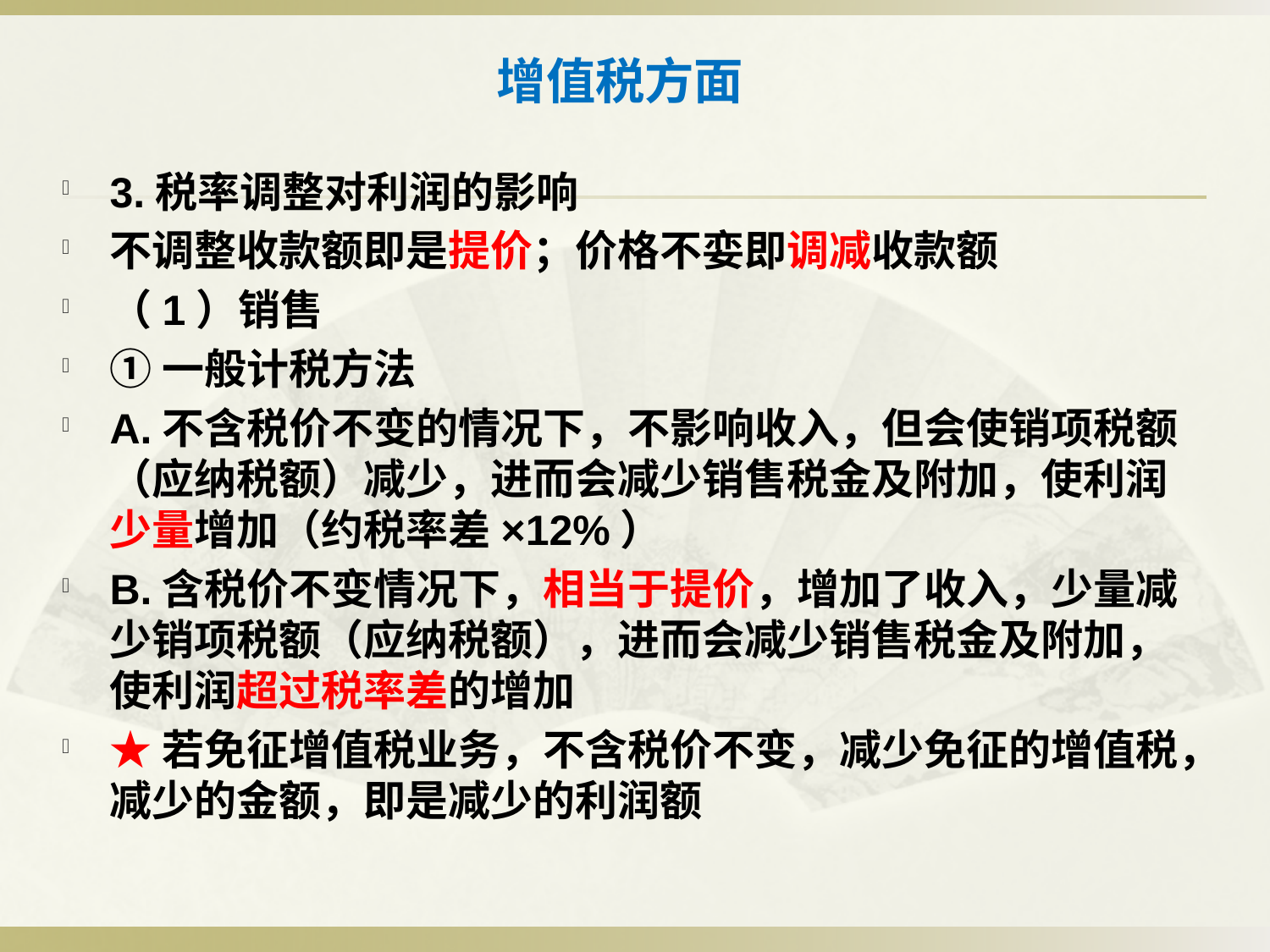

# 增值税方面
3.税率调整对利润的影响
不调整收款额即是提价；价格不娈即调减收款额
（1）销售
①一般计税方法
A.不含税价不变的情况下，不影响收入，但会使销项税额（应纳税额）减少，进而会减少销售税金及附加，使利润少量增加（约税率差×12%）
B.含税价不变情况下，相当于提价，增加了收入，少量减少销项税额（应纳税额），进而会减少销售税金及附加，使利润超过税率差的增加
★若免征增值税业务，不含税价不变，减少免征的增值税，减少的金额，即是减少的利润额